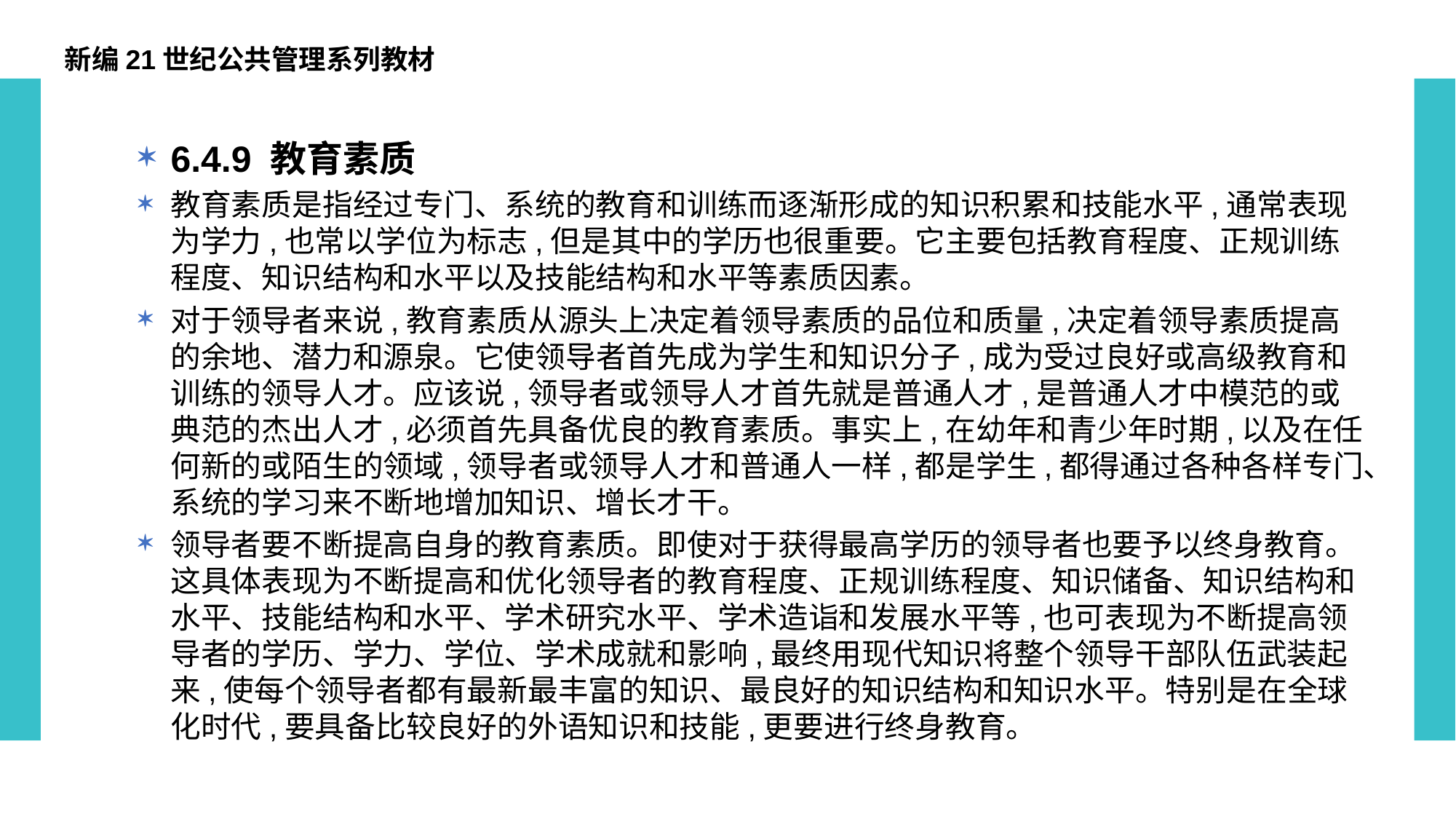

新编21世纪公共管理系列教材
6.4.9 教育素质
教育素质是指经过专门、系统的教育和训练而逐渐形成的知识积累和技能水平,通常表现为学力,也常以学位为标志,但是其中的学历也很重要。它主要包括教育程度、正规训练程度、知识结构和水平以及技能结构和水平等素质因素。
对于领导者来说,教育素质从源头上决定着领导素质的品位和质量,决定着领导素质提高的余地、潜力和源泉。它使领导者首先成为学生和知识分子,成为受过良好或高级教育和训练的领导人才。应该说,领导者或领导人才首先就是普通人才,是普通人才中模范的或典范的杰出人才,必须首先具备优良的教育素质。事实上,在幼年和青少年时期,以及在任何新的或陌生的领域,领导者或领导人才和普通人一样,都是学生,都得通过各种各样专门、系统的学习来不断地增加知识、增长才干。
领导者要不断提高自身的教育素质。即使对于获得最高学历的领导者也要予以终身教育。这具体表现为不断提高和优化领导者的教育程度、正规训练程度、知识储备、知识结构和水平、技能结构和水平、学术研究水平、学术造诣和发展水平等,也可表现为不断提高领导者的学历、学力、学位、学术成就和影响,最终用现代知识将整个领导干部队伍武装起来,使每个领导者都有最新最丰富的知识、最良好的知识结构和知识水平。特别是在全球化时代,要具备比较良好的外语知识和技能,更要进行终身教育。